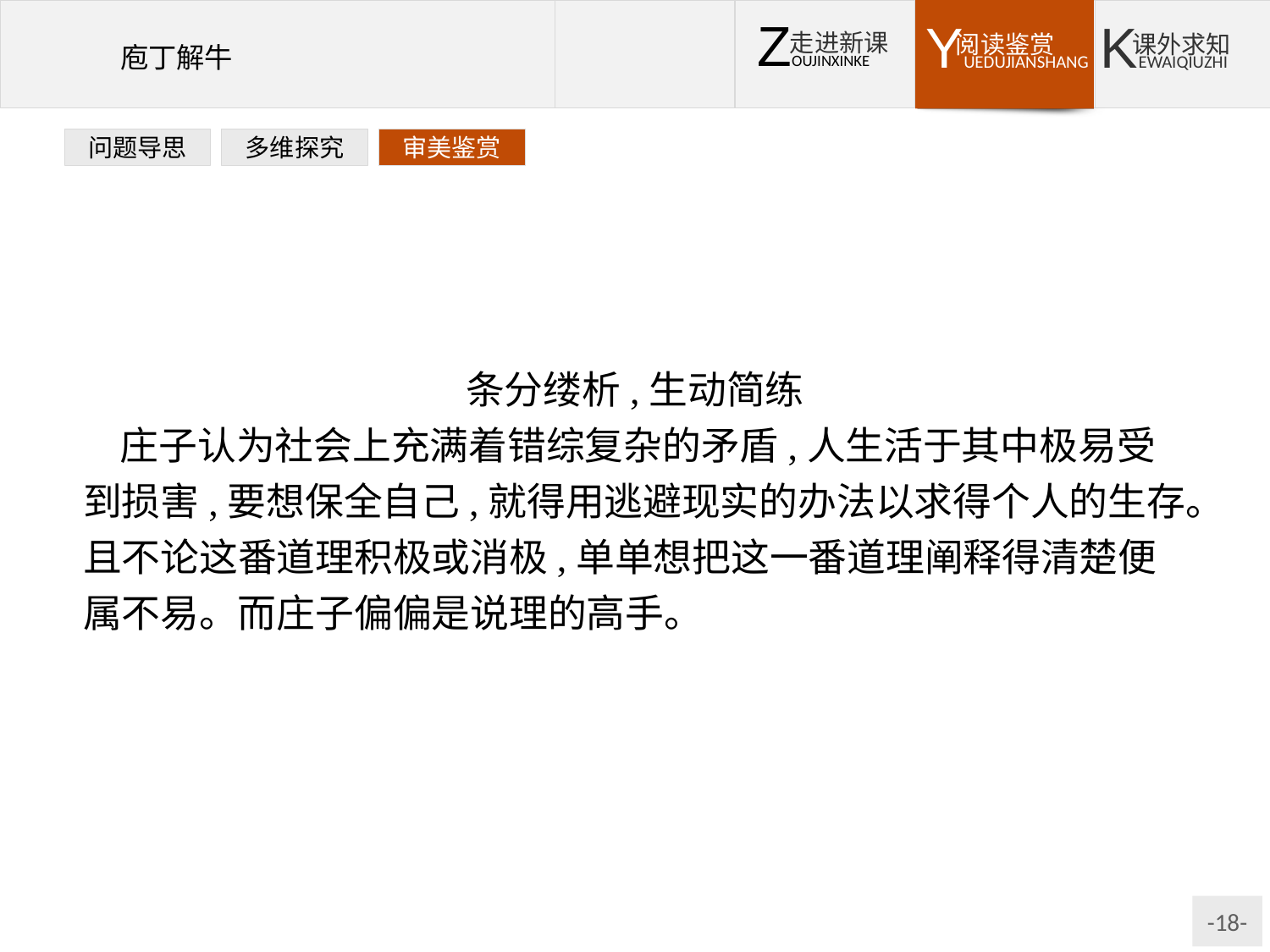

问题导思
多维探究
审美鉴赏
条分缕析,生动简练
庄子认为社会上充满着错综复杂的矛盾,人生活于其中极易受到损害,要想保全自己,就得用逃避现实的办法以求得个人的生存。且不论这番道理积极或消极,单单想把这一番道理阐释得清楚便属不易。而庄子偏偏是说理的高手。